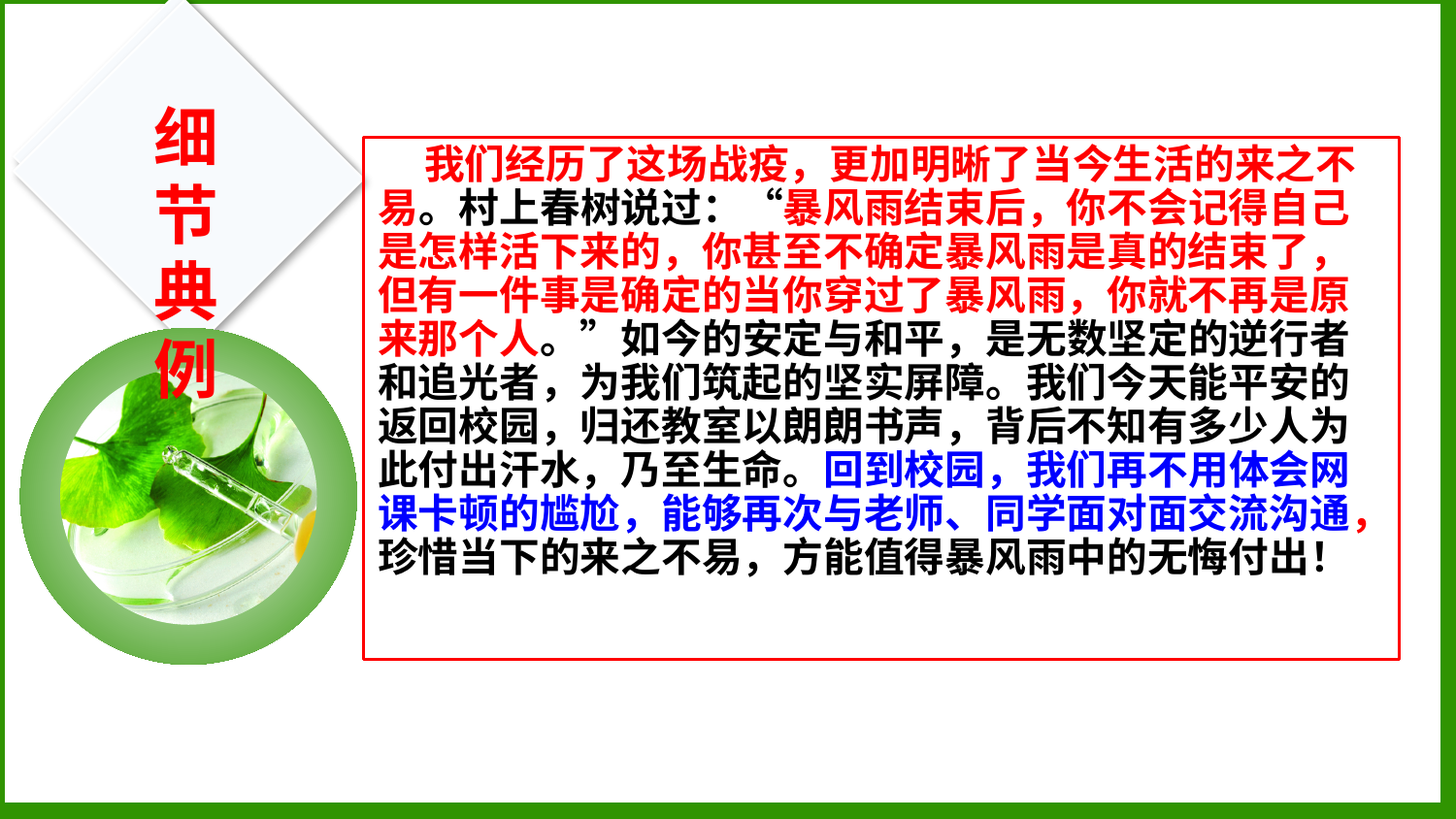

细节典例
    我们经历了这场战疫，更加明晰了当今生活的来之不易。村上春树说过：“暴风雨结束后，你不会记得自己是怎样活下来的，你甚至不确定暴风雨是真的结束了，但有一件事是确定的当你穿过了暴风雨，你就不再是原来那个人。”如今的安定与和平，是无数坚定的逆行者和追光者，为我们筑起的坚实屏障。我们今天能平安的返回校园，归还教室以朗朗书声，背后不知有多少人为此付出汗水，乃至生命。回到校园，我们再不用体会网课卡顿的尴尬，能够再次与老师、同学面对面交流沟通，珍惜当下的来之不易，方能值得暴风雨中的无悔付出！